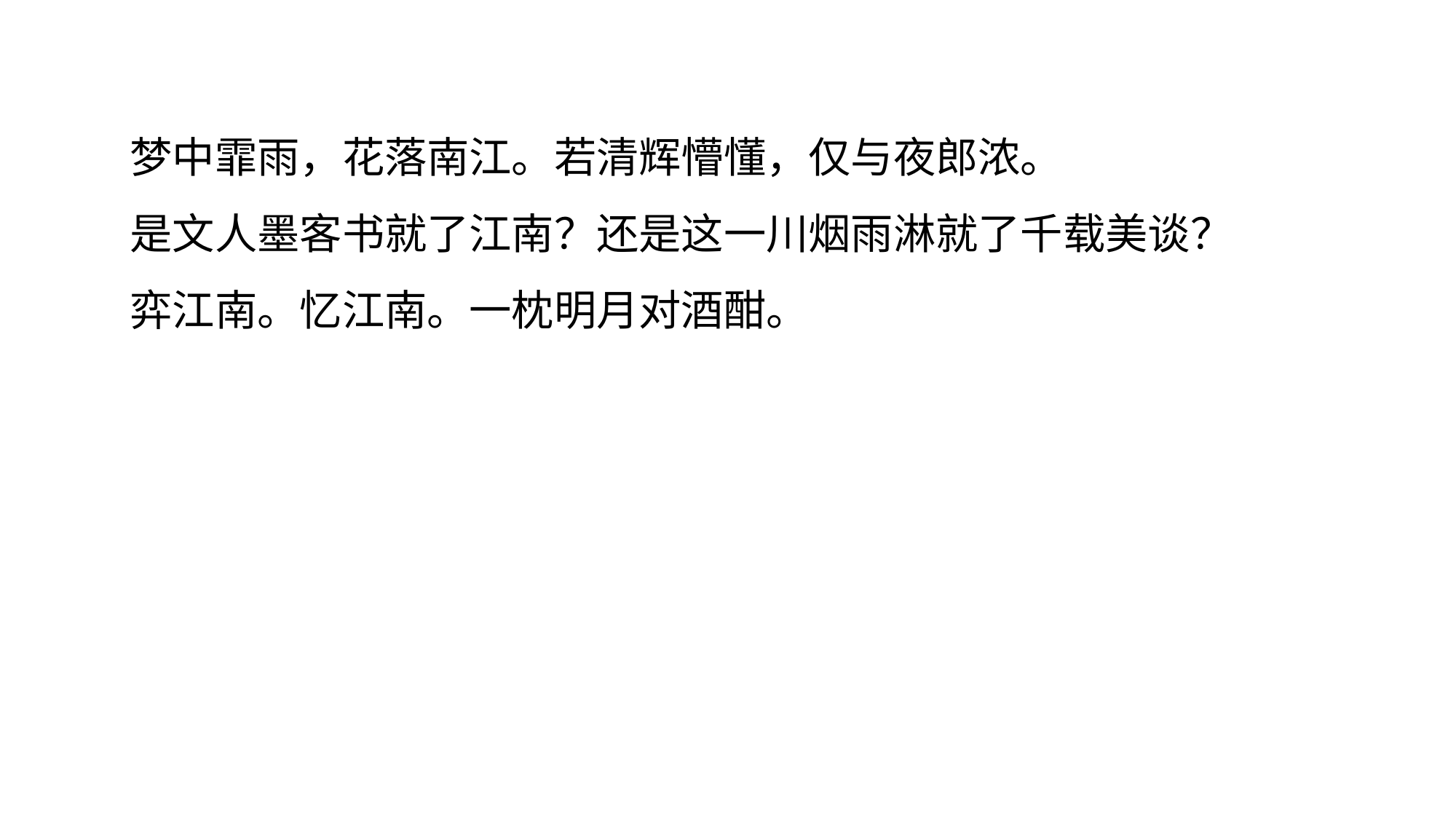

梦中霏雨，花落南江。若清辉懵懂，仅与夜郎浓。
是文人墨客书就了江南？还是这一川烟雨淋就了千载美谈？
弈江南。忆江南。一枕明月对酒酣。